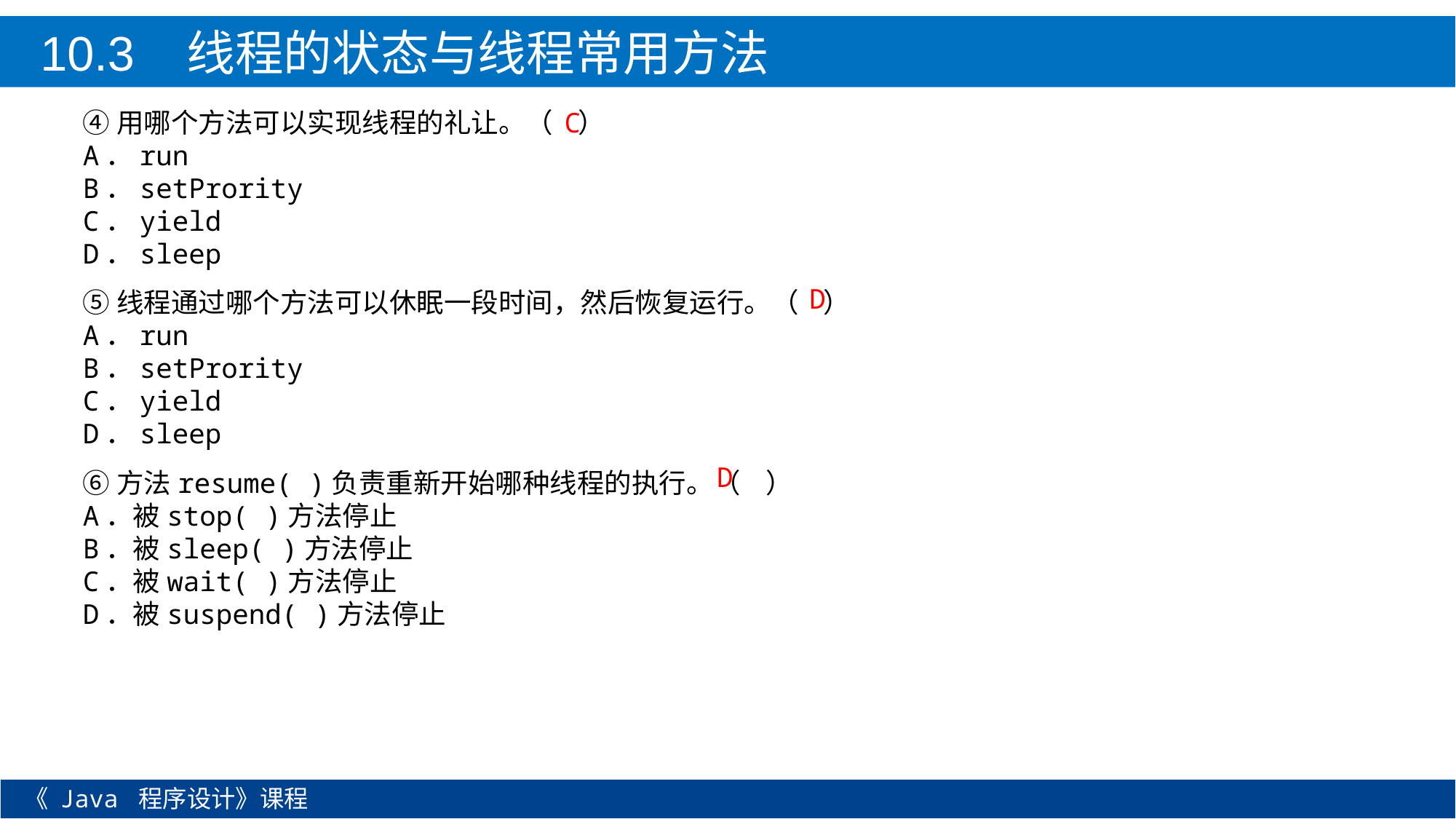

10.3   线程的状态与线程常用方法
④用哪个方法可以实现线程的礼让。（    ）
A．run
B．setPrority
C．yield
D．sleep
⑤线程通过哪个方法可以休眠一段时间，然后恢复运行。（    ）
A．run
B．setPrority
C．yield
D．sleep
⑥方法resume( )负责重新开始哪种线程的执行。（    ）
A．被stop( )方法停止
B．被sleep( )方法停止
C．被wait( )方法停止
D．被suspend( )方法停止

C
D
D
《 Java 程序设计》课程